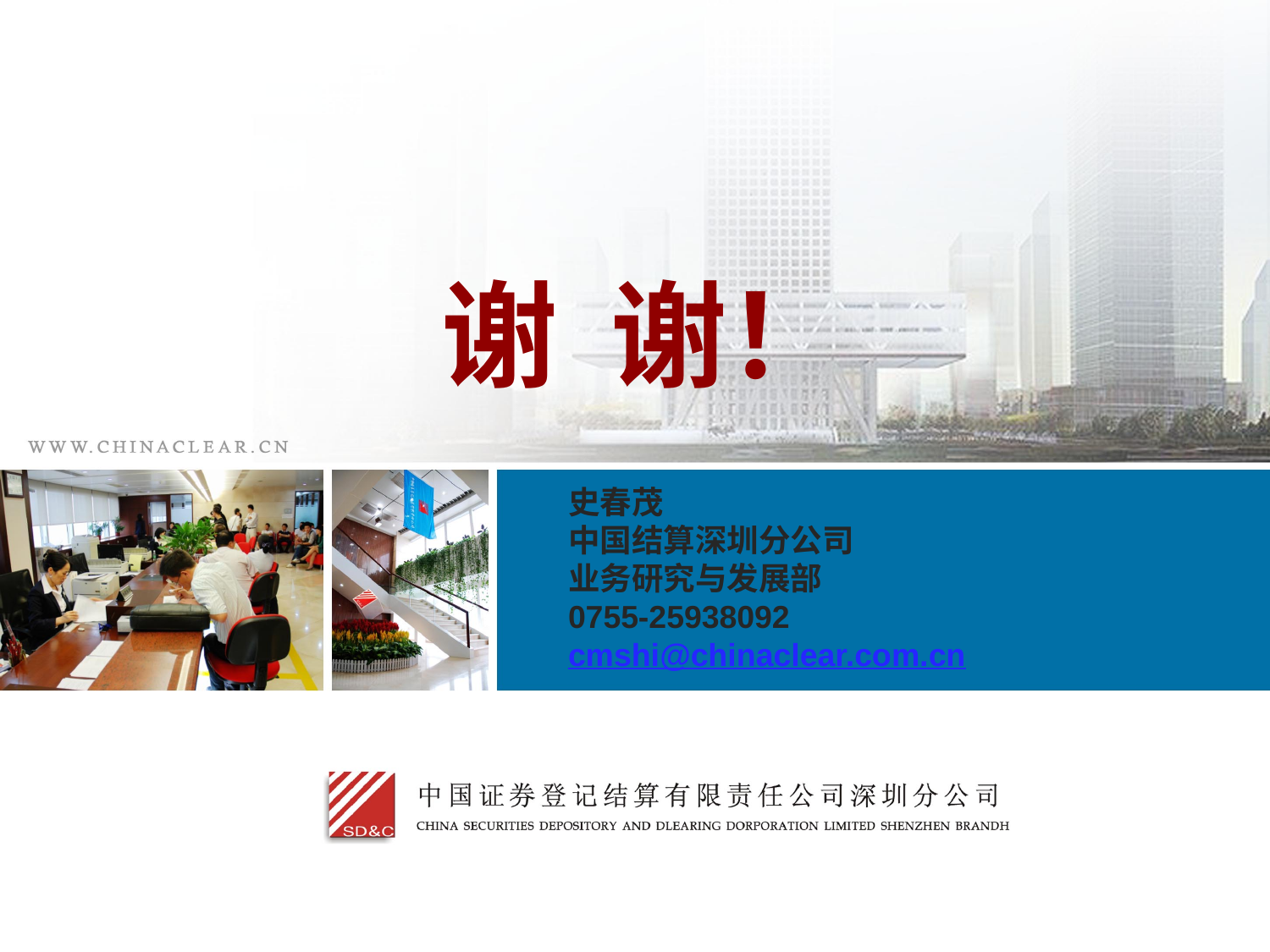

# 谢  谢！
史春茂
中国结算深圳分公司
业务研究与发展部
0755-25938092
cmshi@chinaclear.com.cn